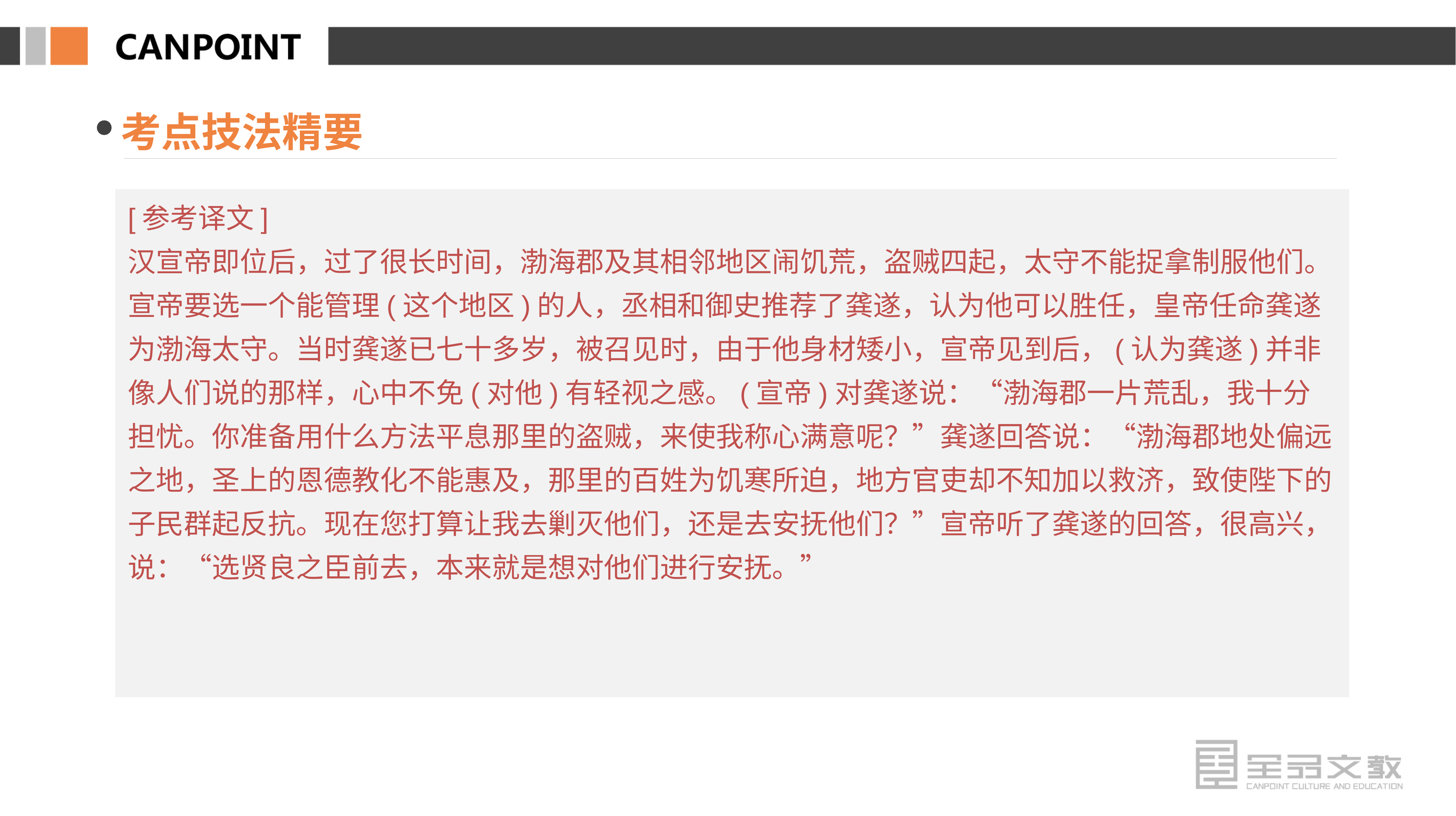

考点技法精要

[参考译文]
汉宣帝即位后，过了很长时间，渤海郡及其相邻地区闹饥荒，盗贼四起，太守不能捉拿制服他们。宣帝要选一个能管理(这个地区)的人，丞相和御史推荐了龚遂，认为他可以胜任，皇帝任命龚遂为渤海太守。当时龚遂已七十多岁，被召见时，由于他身材矮小，宣帝见到后，(认为龚遂)并非像人们说的那样，心中不免(对他)有轻视之感。(宣帝)对龚遂说：“渤海郡一片荒乱，我十分担忧。你准备用什么方法平息那里的盗贼，来使我称心满意呢？”龚遂回答说：“渤海郡地处偏远之地，圣上的恩德教化不能惠及，那里的百姓为饥寒所迫，地方官吏却不知加以救济，致使陛下的子民群起反抗。现在您打算让我去剿灭他们，还是去安抚他们？”宣帝听了龚遂的回答，很高兴，说：“选贤良之臣前去，本来就是想对他们进行安抚。”